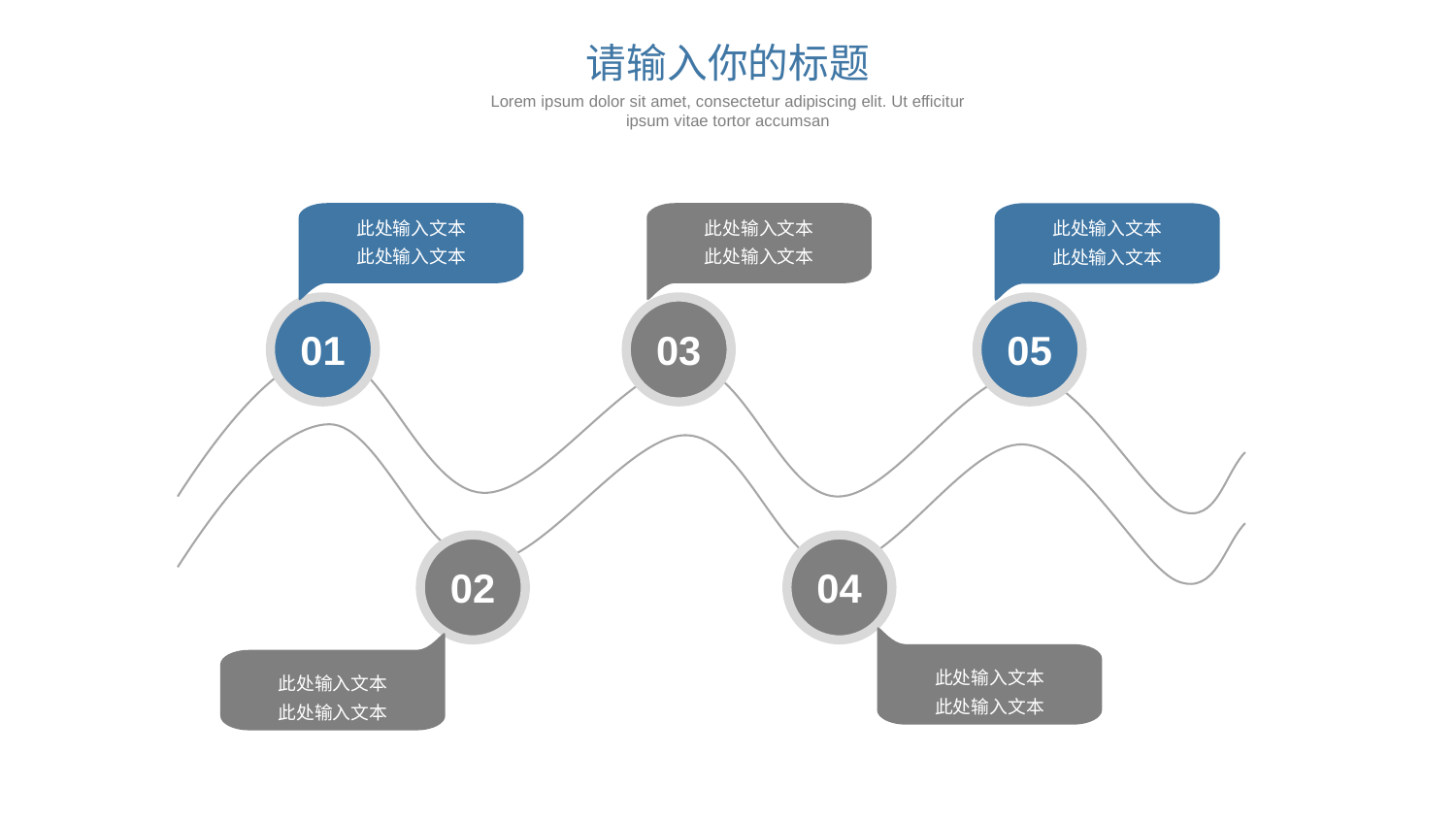

请输入你的标题
Lorem ipsum dolor sit amet, consectetur adipiscing elit. Ut efficitur ipsum vitae tortor accumsan
此处输入文本
此处输入文本
此处输入文本
此处输入文本
此处输入文本
此处输入文本
01
03
05

02
04
此处输入文本
此处输入文本
此处输入文本
此处输入文本